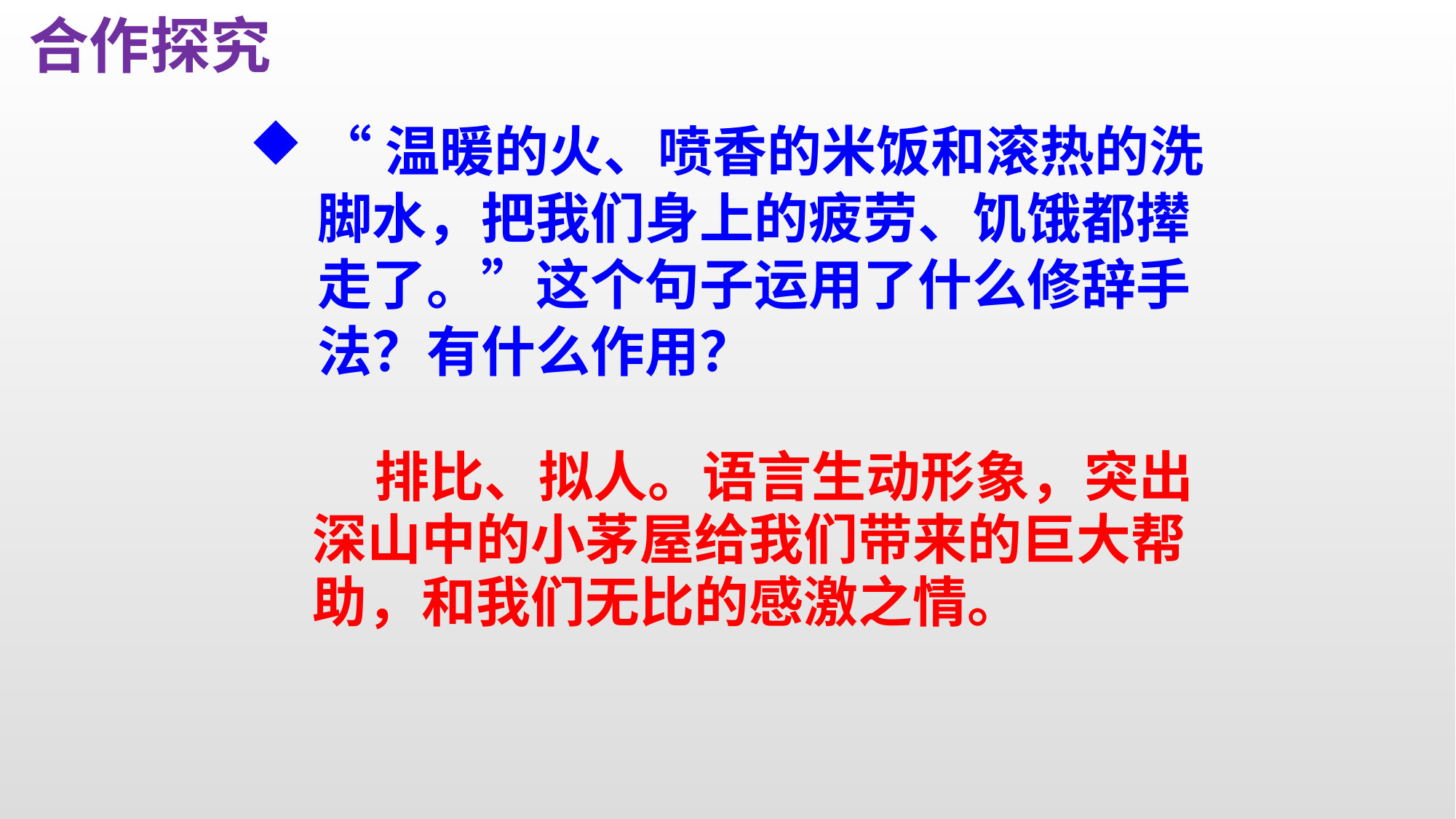

合作探究
“温暖的火、喷香的米饭和滚热的洗脚水，把我们身上的疲劳、饥饿都撵走了。”这个句子运用了什么修辞手法？有什么作用？
    排比、拟人。语言生动形象，突出深山中的小茅屋给我们带来的巨大帮助，和我们无比的感激之情。